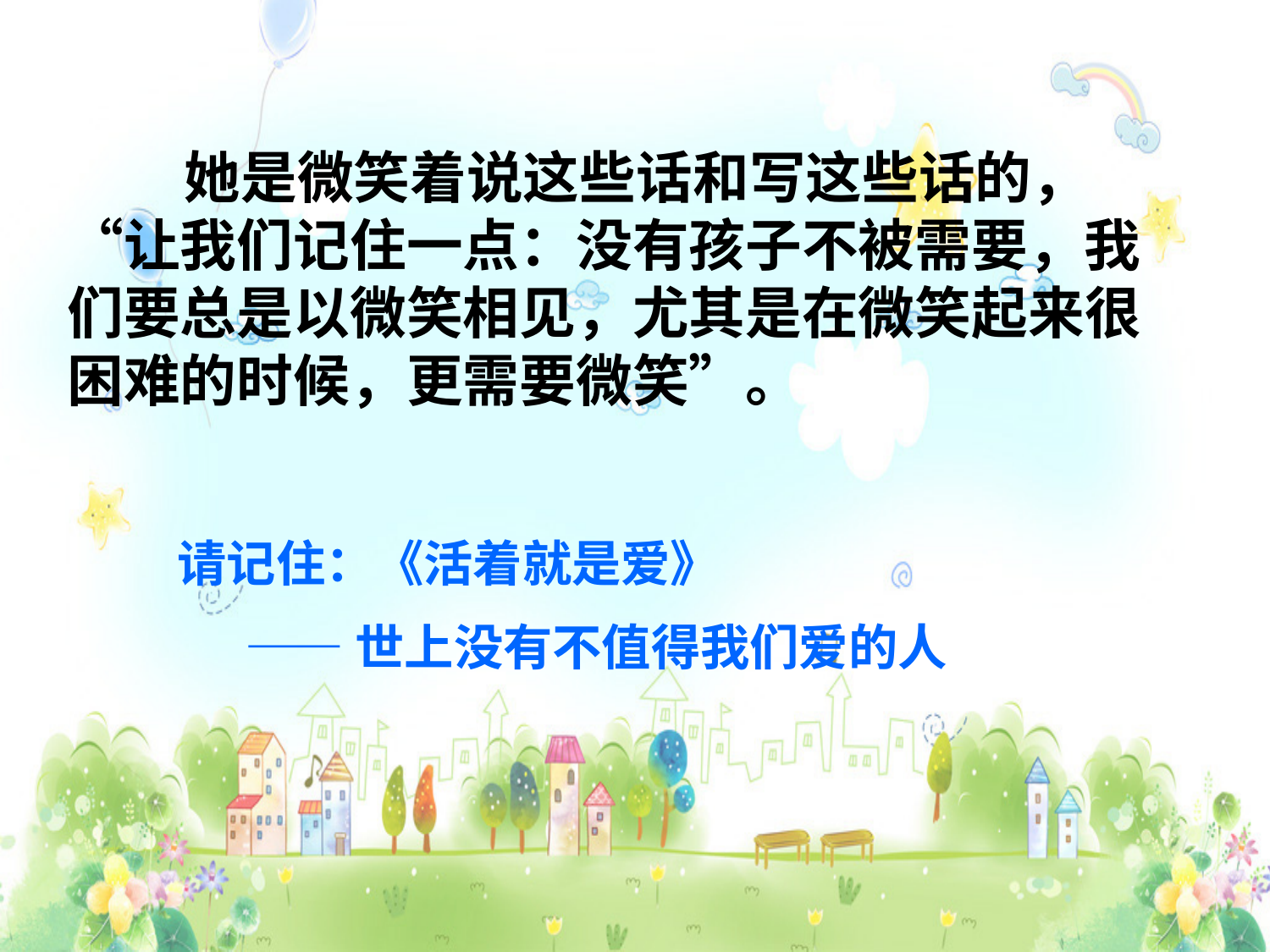

她是微笑着说这些话和写这些话的，“让我们记住一点：没有孩子不被需要，我们要总是以微笑相见，尤其是在微笑起来很困难的时候，更需要微笑”。
请记住：《活着就是爱》
      ——世上没有不值得我们爱的人